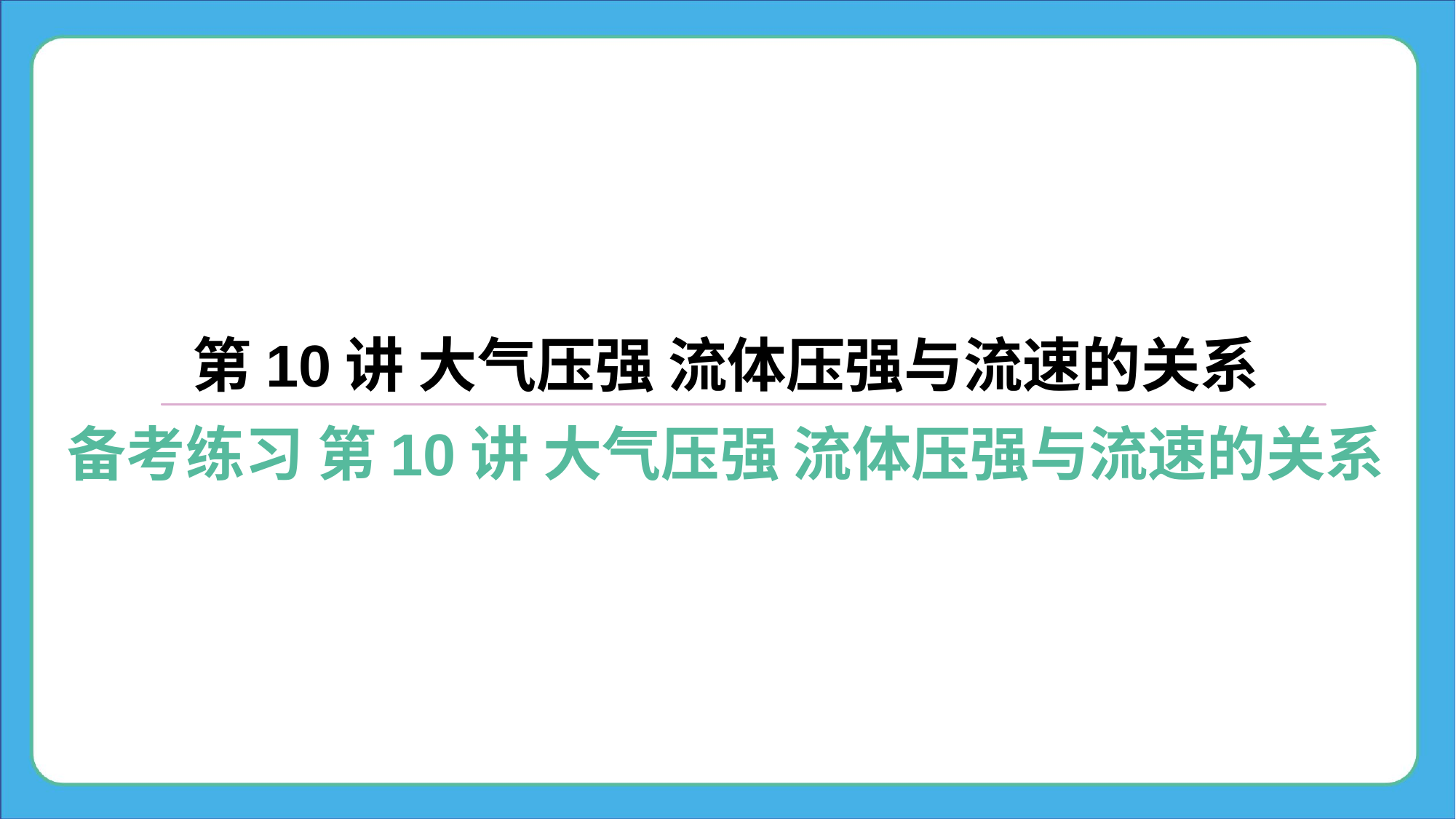

第10讲 大气压强 流体压强与流速的关系
备考练习 第10讲 大气压强 流体压强与流速的关系